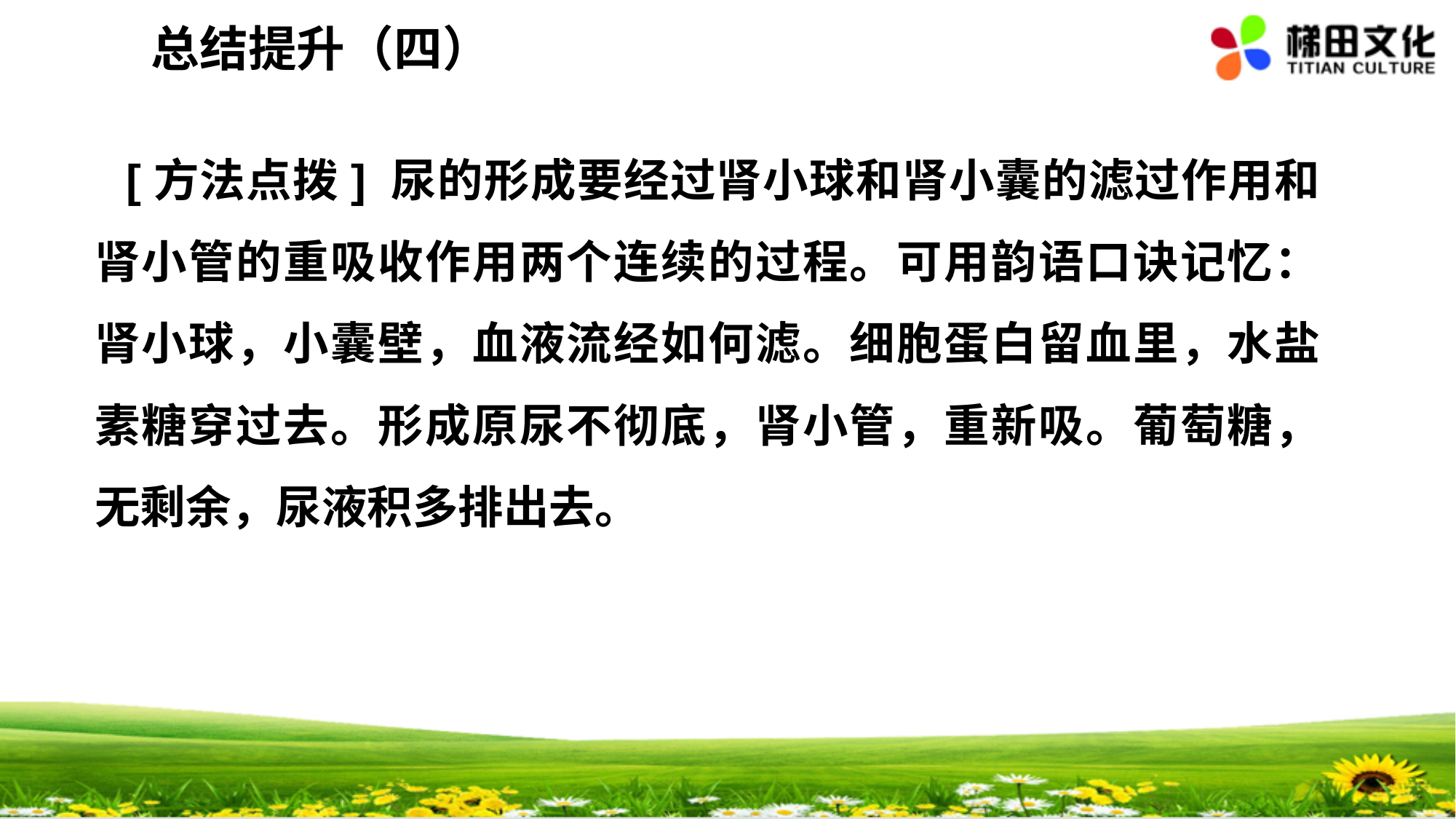

总结提升（四）
[方法点拨] 尿的形成要经过肾小球和肾小囊的滤过作用和肾小管的重吸收作用两个连续的过程。可用韵语口诀记忆：肾小球，小囊壁，血液流经如何滤。细胞蛋白留血里，水盐素糖穿过去。形成原尿不彻底，肾小管，重新吸。葡萄糖，无剩余，尿液积多排出去。